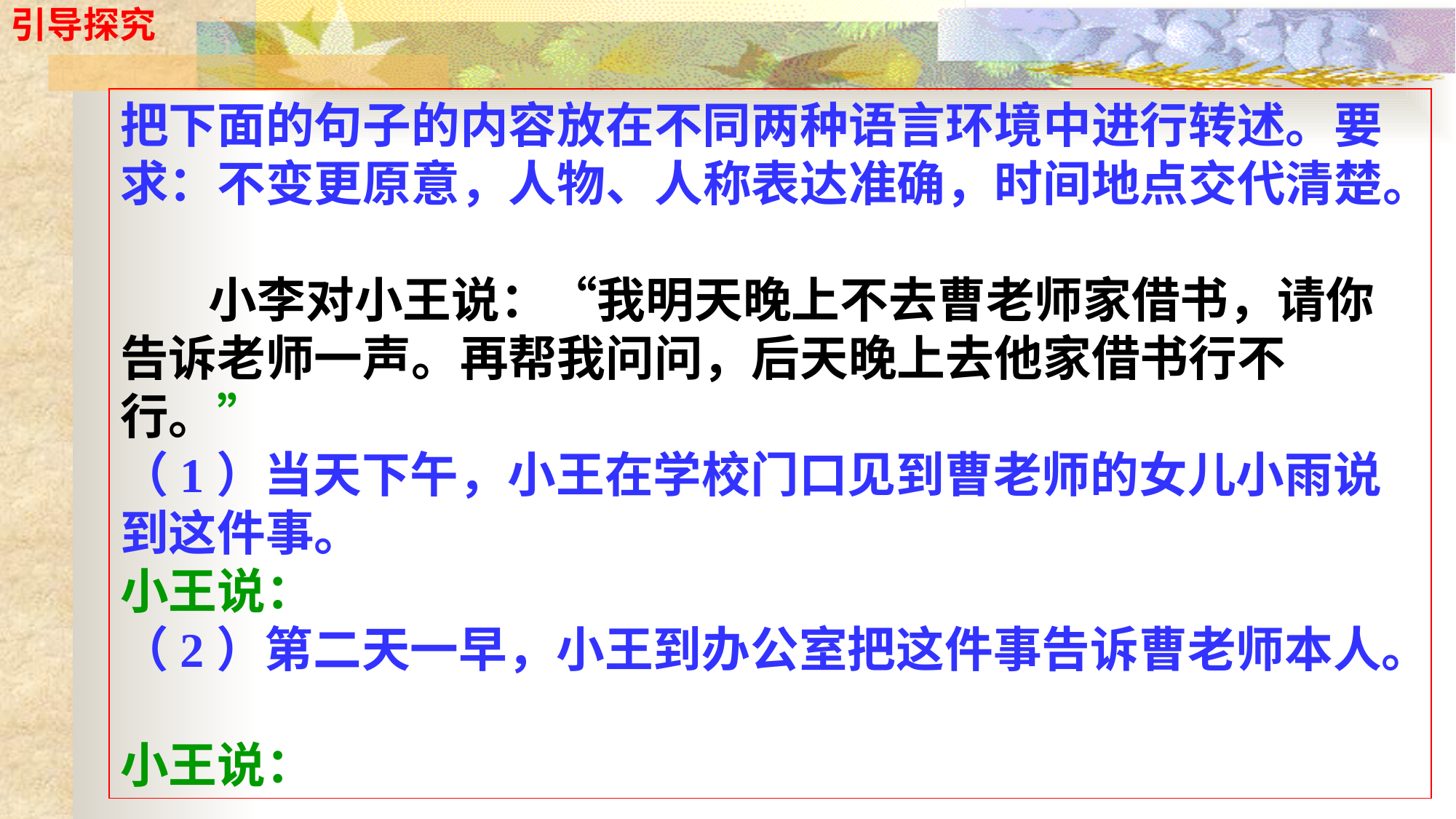

引导探究
把下面的句子的内容放在不同两种语言环境中进行转述。要求：不变更原意，人物、人称表达准确，时间地点交代清楚。    
        小李对小王说：“我明天晚上不去曹老师家借书，请你告诉老师一声。再帮我问问，后天晚上去他家借书行不行。”
（1）当天下午，小王在学校门口见到曹老师的女儿小雨说到这件事。
小王说：                                                                 
（2）第二天一早，小王到办公室把这件事告诉曹老师本人。
小王说：
#